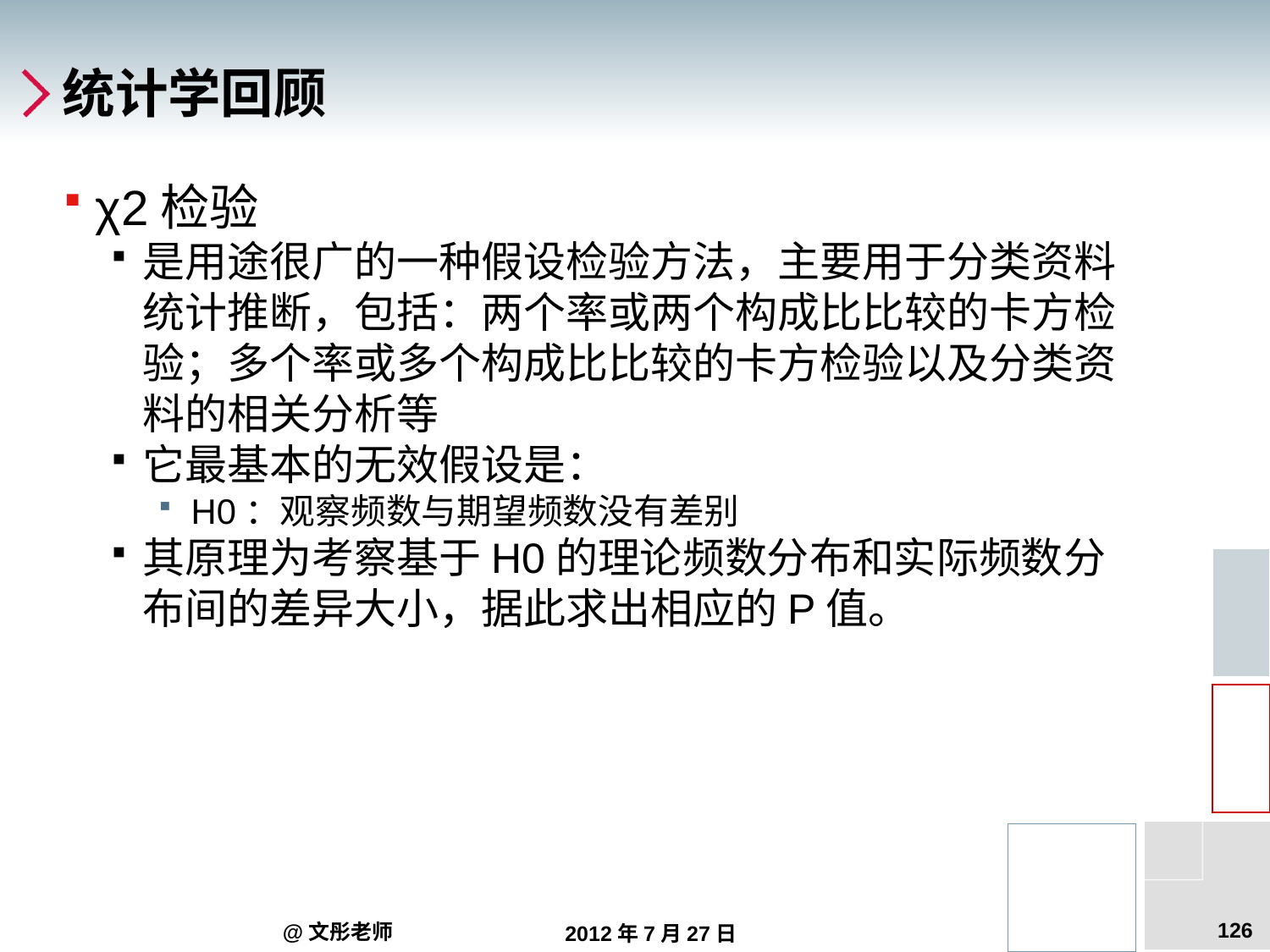

# 统计学回顾
χ2检验
是用途很广的一种假设检验方法，主要用于分类资料统计推断，包括：两个率或两个构成比比较的卡方检验；多个率或多个构成比比较的卡方检验以及分类资料的相关分析等
它最基本的无效假设是：
H0：观察频数与期望频数没有差别
其原理为考察基于H0的理论频数分布和实际频数分布间的差异大小，据此求出相应的P值。
126
@文彤老师

2012年7月27日